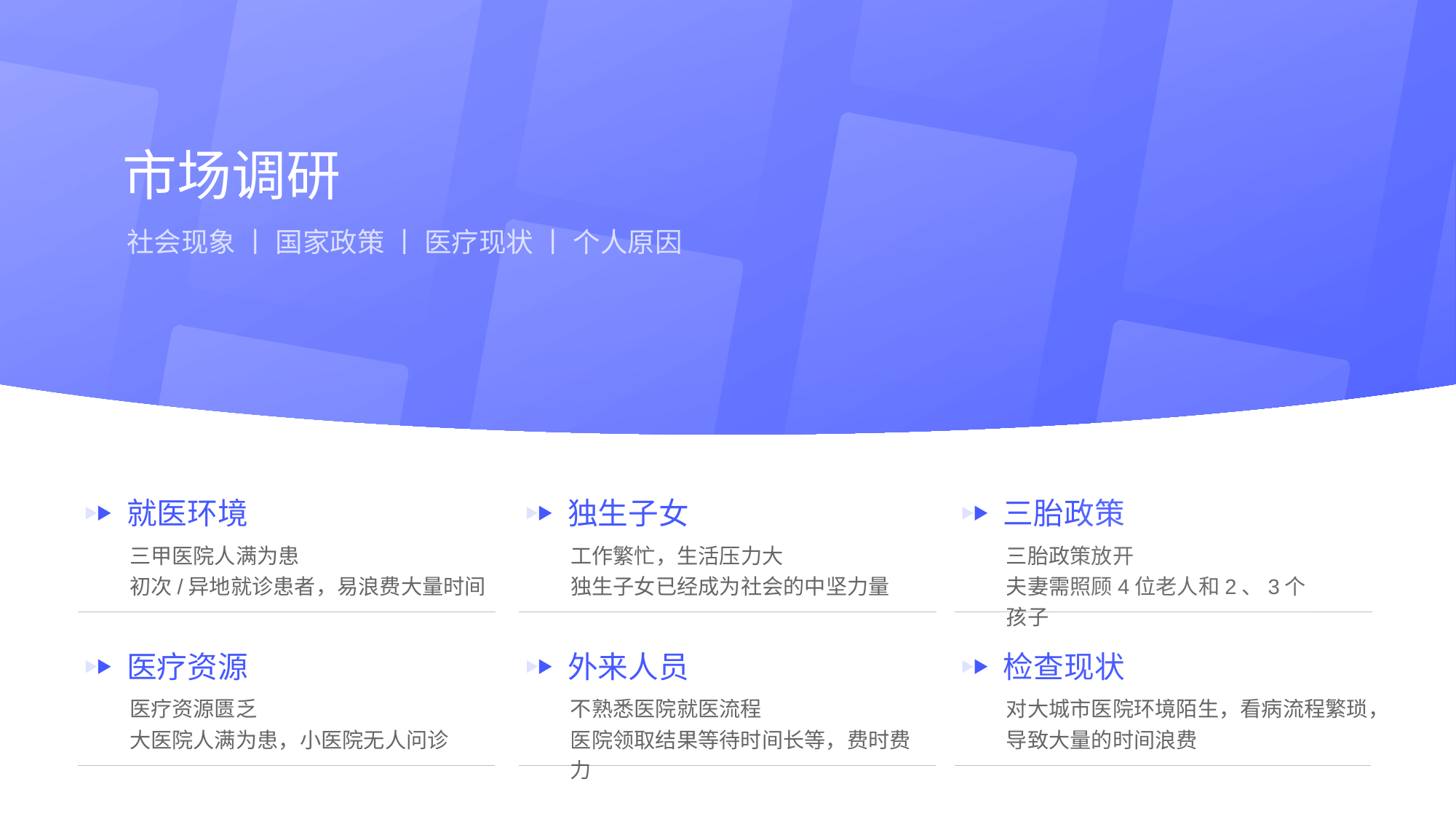

市场调研
社会现象 丨 国家政策 丨 医疗现状 丨 个人原因
就医环境

三甲医院人满为患
初次/异地就诊患者，易浪费大量时间
医疗资源

医疗资源匮乏
大医院人满为患，小医院无人问诊
独生子女

工作繁忙，生活压力大
独生子女已经成为社会的中坚力量
外来人员

不熟悉医院就医流程
医院领取结果等待时间长等，费时费力
三胎政策

三胎政策放开
夫妻需照顾4位老人和2、3个孩子
检查现状

对大城市医院环境陌生，看病流程繁琐，导致大量的时间浪费